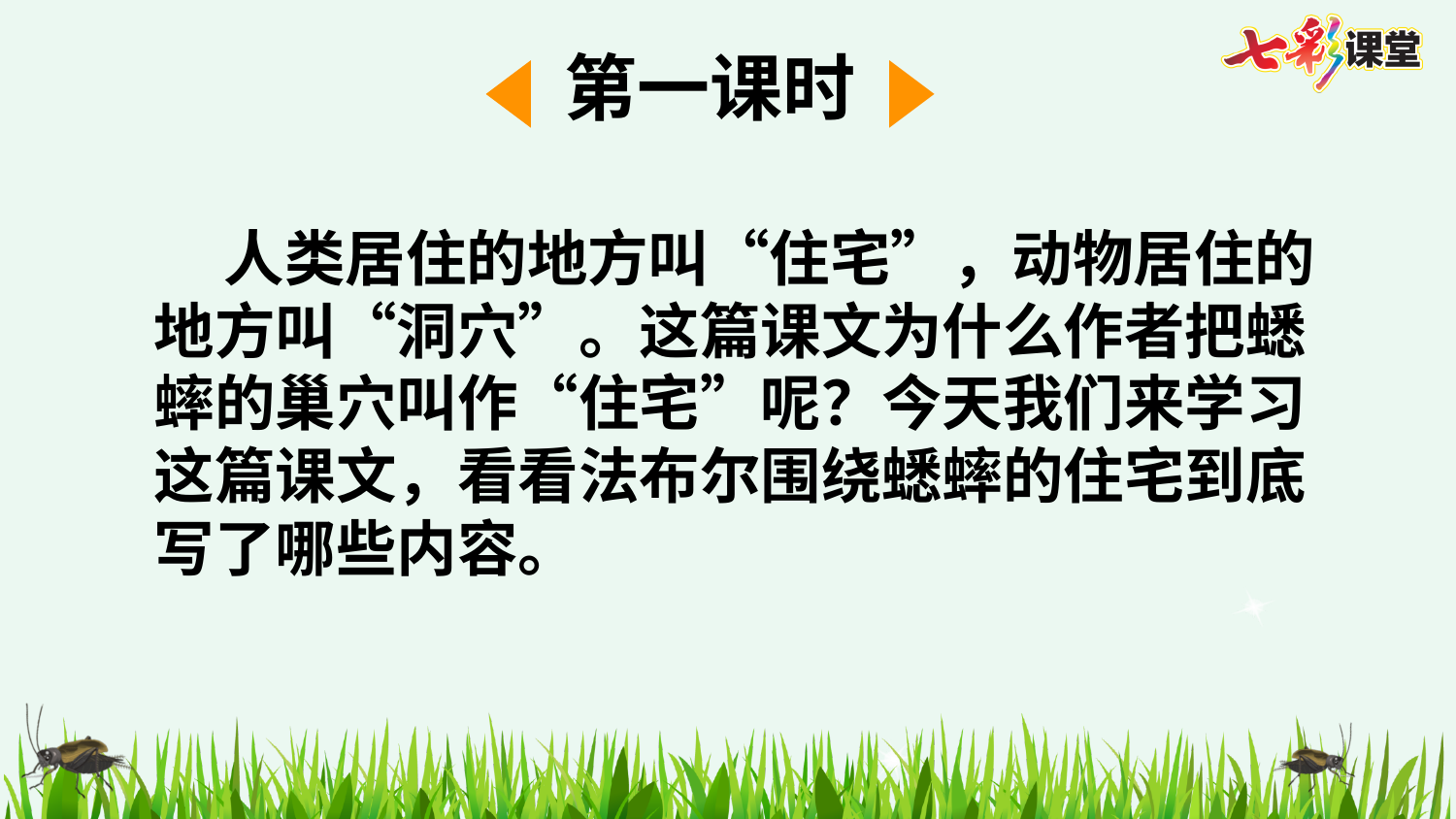

第一课时

    人类居住的地方叫“住宅”，动物居住的地方叫“洞穴”。这篇课文为什么作者把蟋蟀的巢穴叫作“住宅”呢？今天我们来学习这篇课文，看看法布尔围绕蟋蟀的住宅到底写了哪些内容。